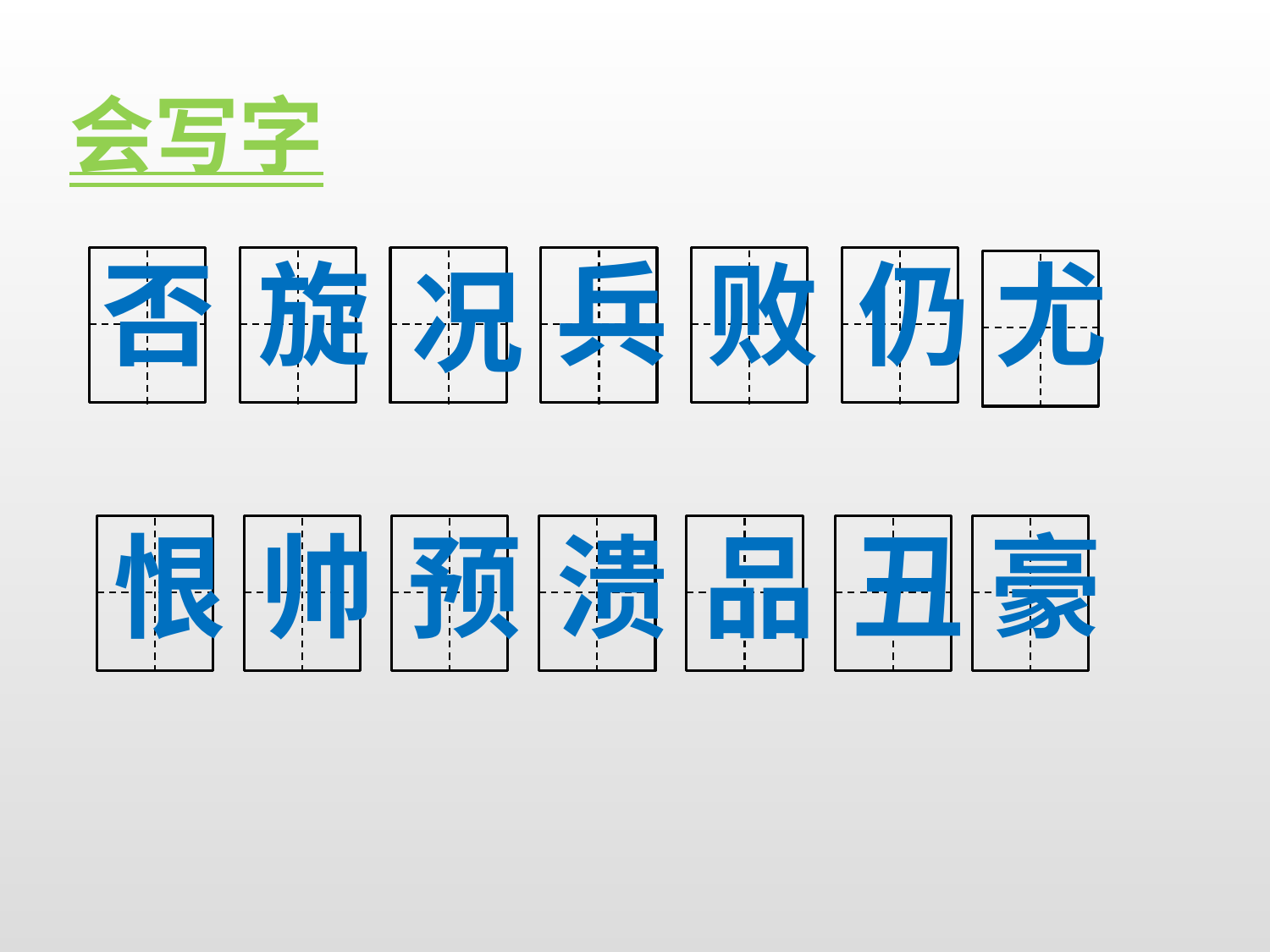

会写字
否
旋
兵
败
仍
尤
况

恨
帅
预
溃
品
丑
豪